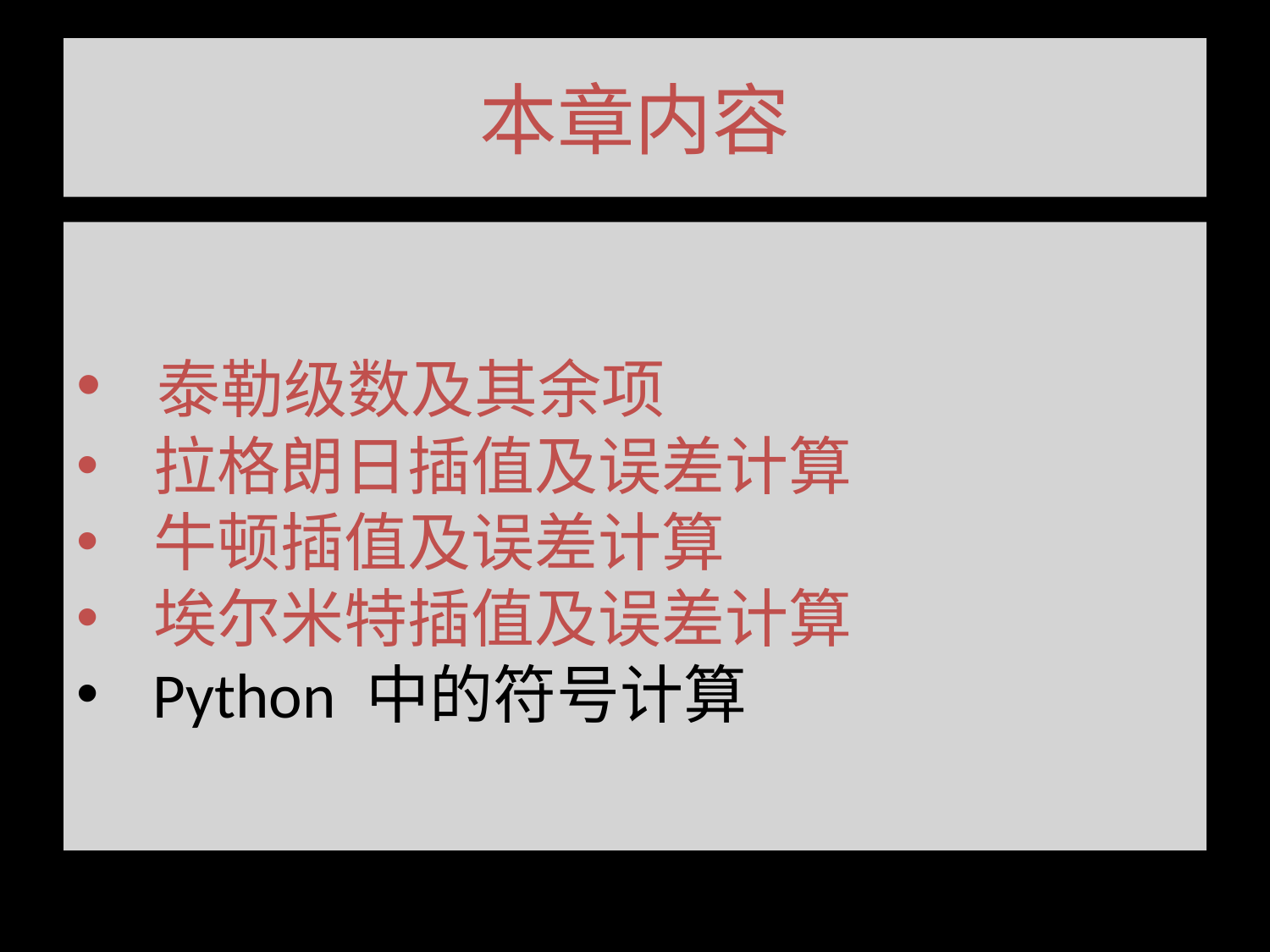

# 本章内容
 泰勒级数及其余项
 拉格朗日插值及误差计算
 牛顿插值及误差计算
 埃尔米特插值及误差计算
  Python 中的符号计算